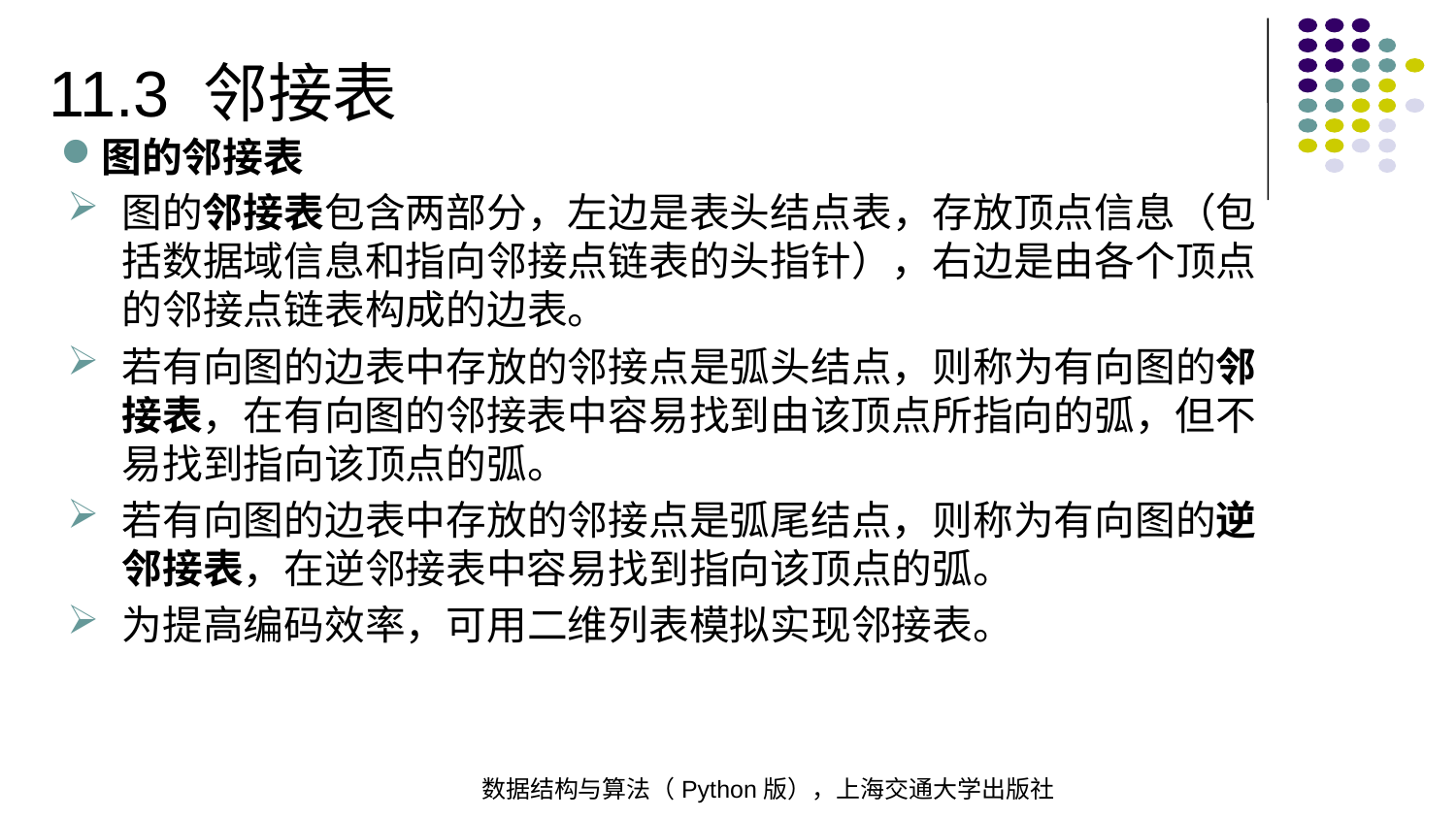

11.3 邻接表
图的邻接表
图的邻接表包含两部分，左边是表头结点表，存放顶点信息（包括数据域信息和指向邻接点链表的头指针），右边是由各个顶点的邻接点链表构成的边表。
若有向图的边表中存放的邻接点是弧头结点，则称为有向图的邻接表，在有向图的邻接表中容易找到由该顶点所指向的弧，但不易找到指向该顶点的弧。
若有向图的边表中存放的邻接点是弧尾结点，则称为有向图的逆邻接表，在逆邻接表中容易找到指向该顶点的弧。
为提高编码效率，可用二维列表模拟实现邻接表。